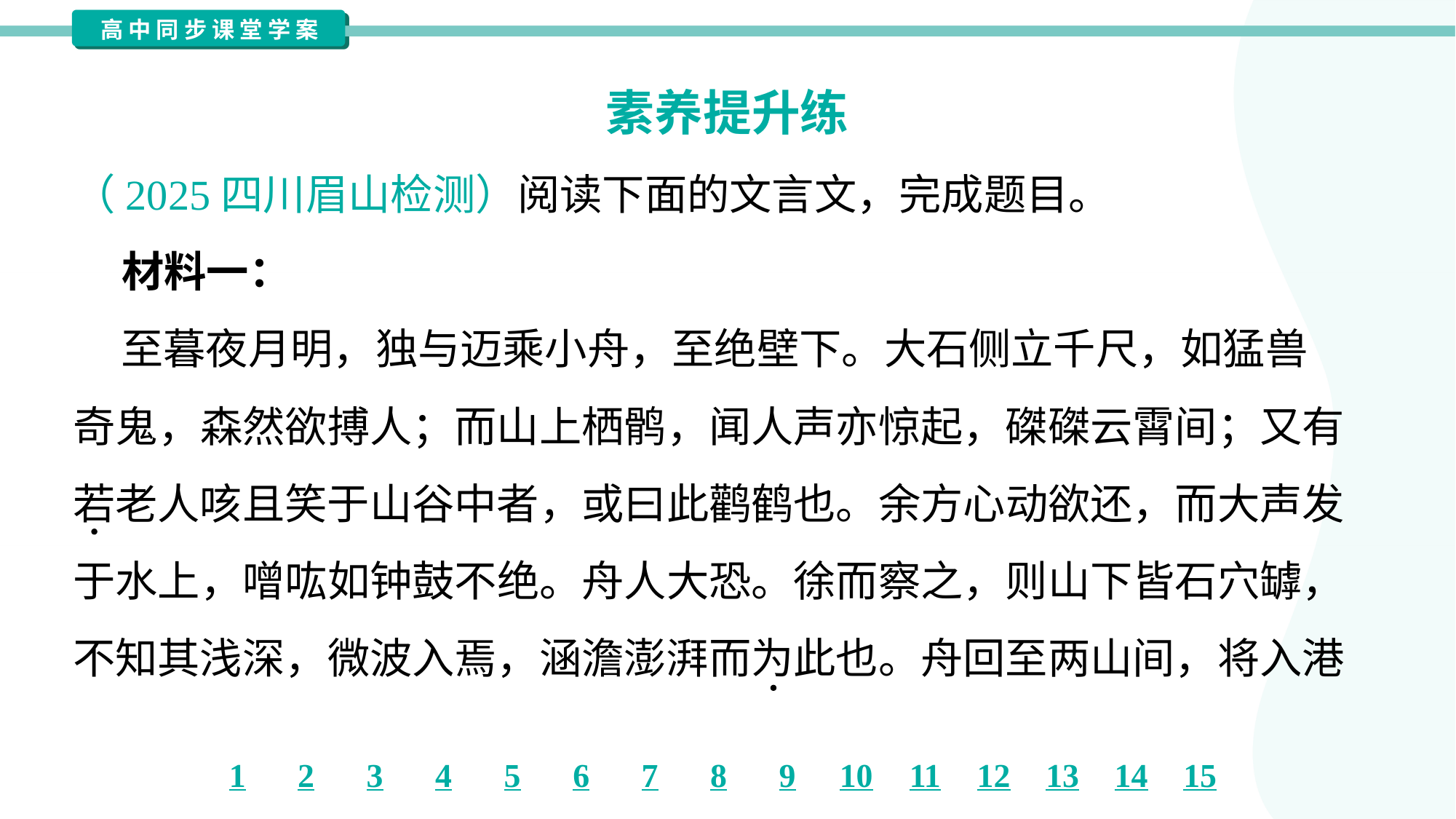

素养提升练
（2025四川眉山检测）阅读下面的文言文，完成题目。
    材料一：
    至暮夜月明，独与迈乘小舟，至绝壁下。大石侧立千尺，如猛兽
奇鬼，森然欲搏人；而山上栖鹘，闻人声亦惊起，磔磔云霄间；又有
若老人咳且笑于山谷中者，或曰此鹳鹤也。余方心动欲还，而大声发
于水上，噌吰如钟鼓不绝。舟人大恐。徐而察之，则山下皆石穴罅，
不知其浅深，微波入焉，涵澹澎湃而为此也。舟回至两山间，将入港